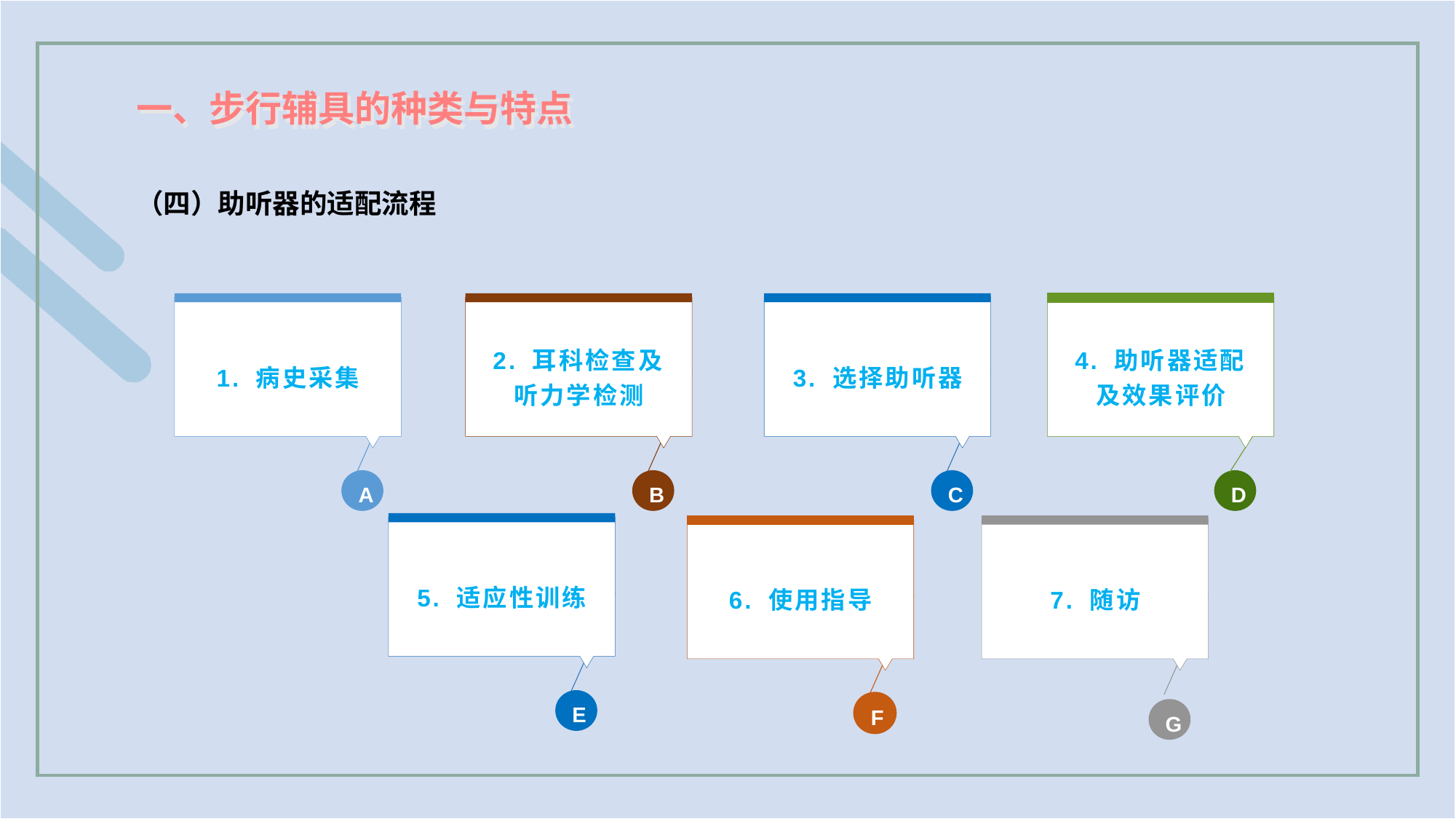

一、步行辅具的种类与特点
（四）助听器的适配流程

1. 病史采集
A

2. 耳科检查及听力学检测
B

3. 选择助听器
C

4. 助听器适配及效果评价
D

5. 适应性训练
E

6. 使用指导
F

7. 随访
G